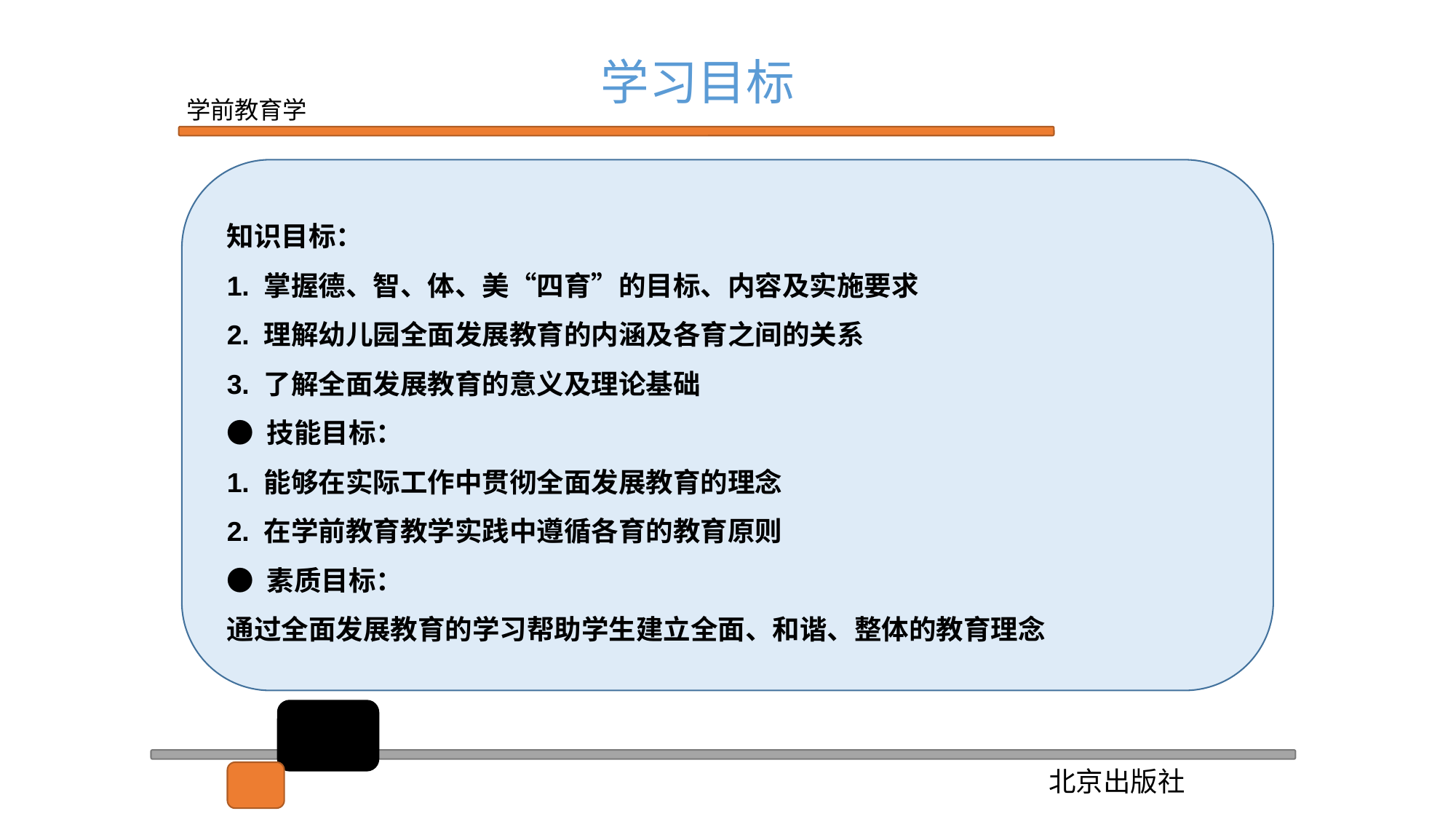

学习目标

知识目标：
1. 掌握德、智、体、美“四育”的目标、内容及实施要求
2. 理解幼儿园全面发展教育的内涵及各育之间的关系
3. 了解全面发展教育的意义及理论基础
● 技能目标：
1. 能够在实际工作中贯彻全面发展教育的理念
2. 在学前教育教学实践中遵循各育的教育原则
● 素质目标：
通过全面发展教育的学习帮助学生建立全面、和谐、整体的教育理念